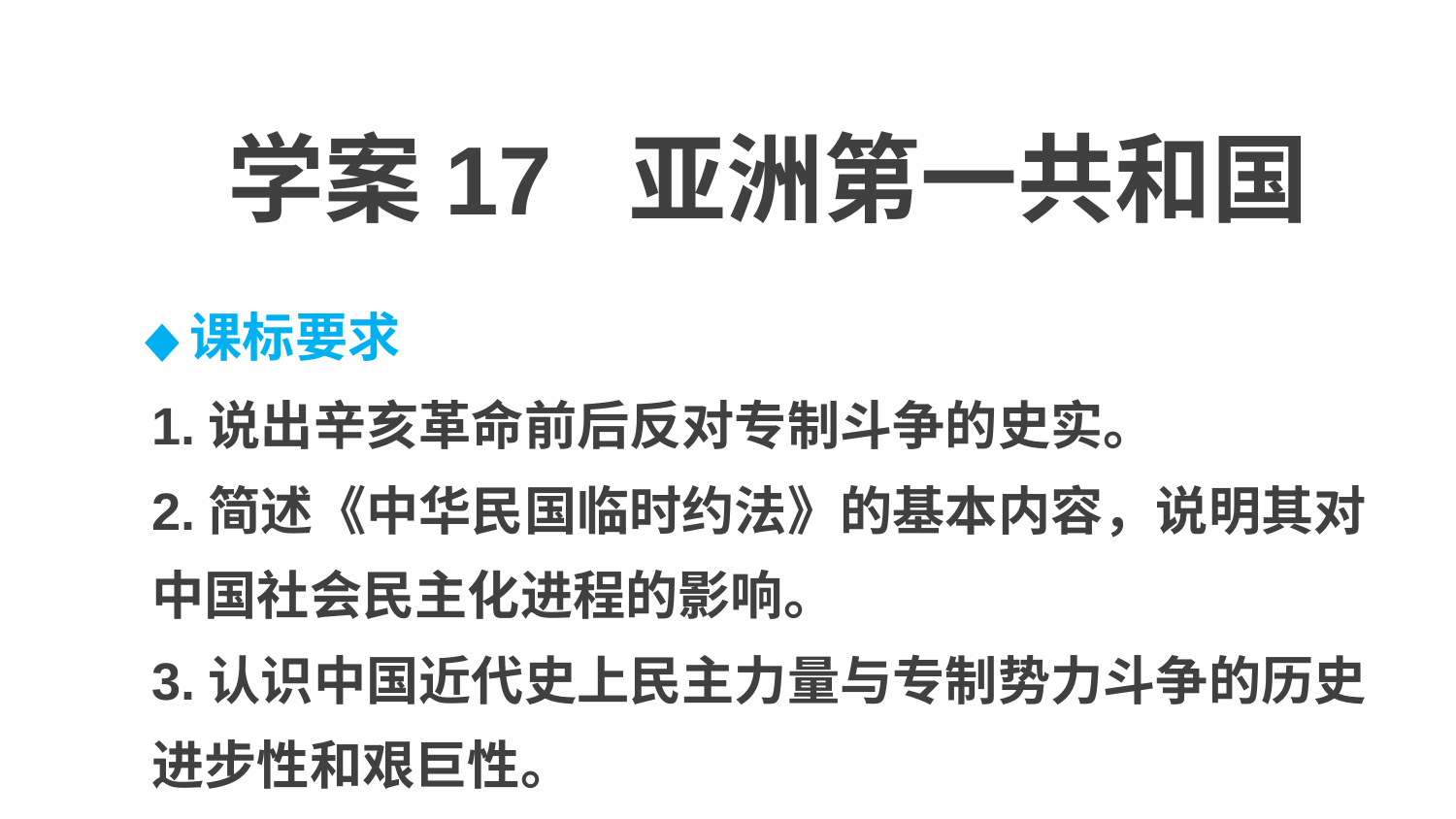

学案17  亚洲第一共和国
 课标要求

1.说出辛亥革命前后反对专制斗争的史实。
2.简述《中华民国临时约法》的基本内容，说明其对中国社会民主化进程的影响。
3.认识中国近代史上民主力量与专制势力斗争的历史进步性和艰巨性。